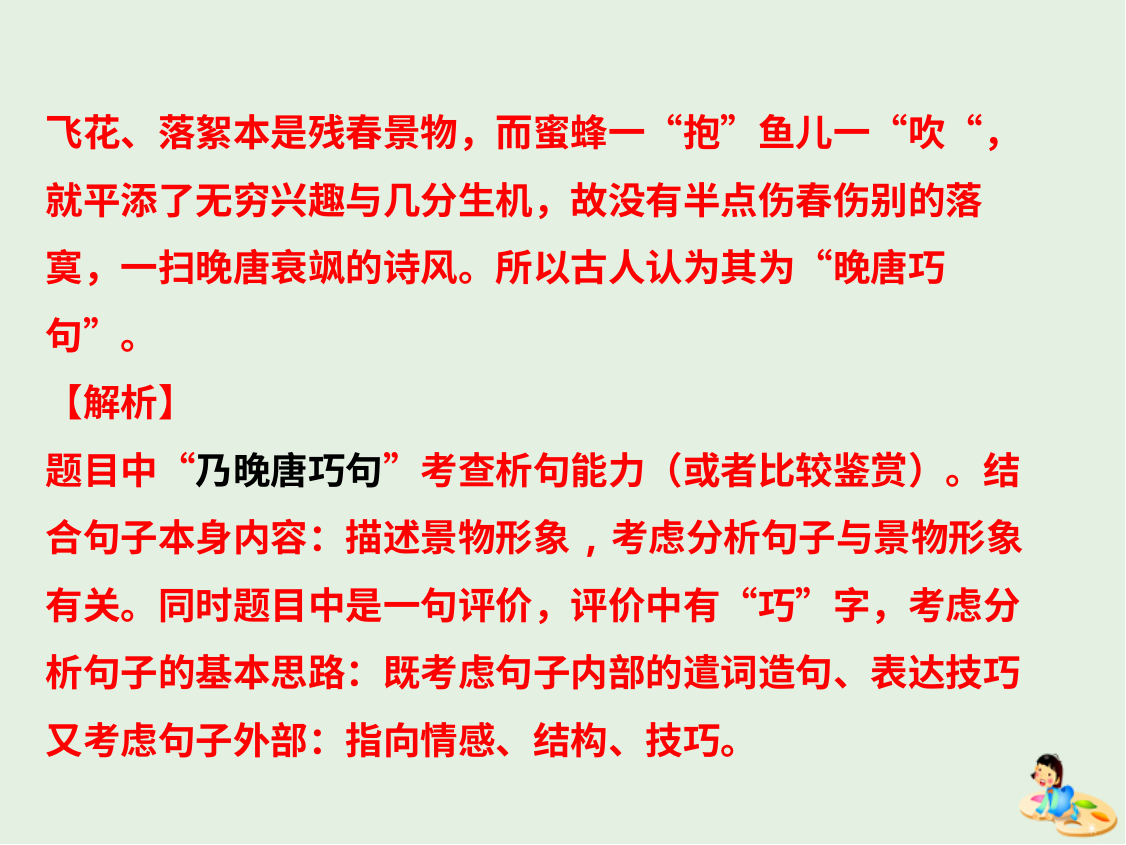

飞花、落絮本是残春景物，而蜜蜂一“抱”鱼儿一“吹“，就平添了无穷兴趣与几分生机，故没有半点伤春伤别的落寞，一扫晚唐衰飒的诗风。所以古人认为其为“晚唐巧句”。
【解析】
题目中“乃晚唐巧句”考查析句能力（或者比较鉴赏）。结合句子本身内容：描述景物形象,考虑分析句子与景物形象有关。同时题目中是一句评价，评价中有“巧”字，考虑分析句子的基本思路：既考虑句子内部的遣词造句、表达技巧又考虑句子外部：指向情感、结构、技巧。